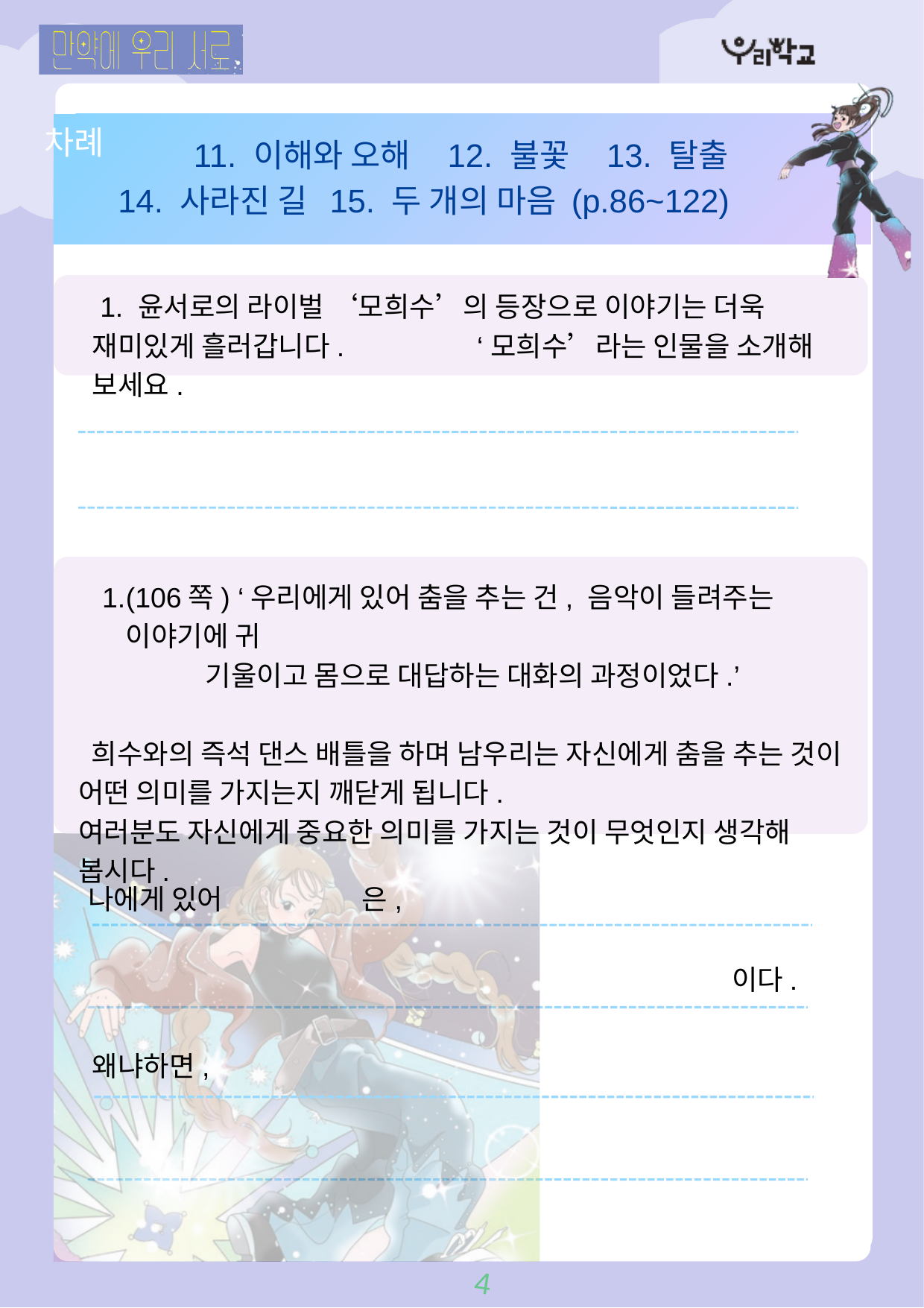

차례
         11. 이해와 오해    12. 불꽃    13. 탈출
14. 사라진 길  15. 두 개의 마음 (p.86~122)

 1. 윤서로의 라이벌 ‘모희수’의 등장으로 이야기는 더욱 재미있게 흘러갑니다.                 ‘모희수’라는 인물을 소개해 보세요.

(106쪽) ‘우리에게 있어 춤을 추는 건, 음악이 들려주는 이야기에 귀
                   기울이고 몸으로 대답하는 대화의 과정이었다.’

 희수와의 즉석 댄스 배틀을 하며 남우리는 자신에게 춤을 추는 것이 어떤 의미를 가지는지 깨닫게 됩니다.
여러분도 자신에게 중요한 의미를 가지는 것이 무엇인지 생각해 봅시다.

나에게 있어                      은,

이다.

왜냐하면,

4